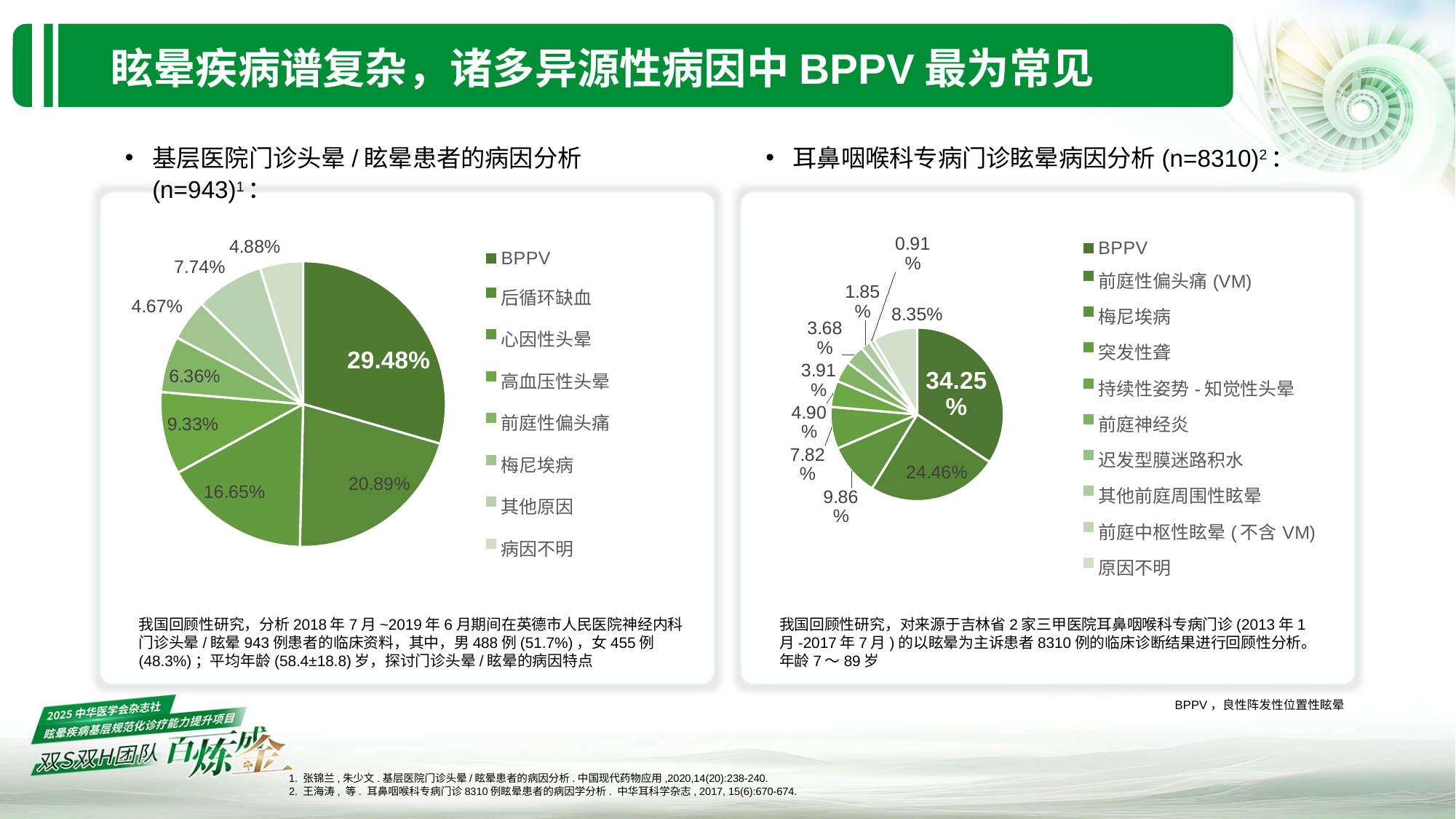

眩晕疾病谱复杂，诸多异源性病因中BPPV最为常见
基层医院门诊头晕/眩晕患者的病因分析(n=943)1：

耳鼻咽喉科专病门诊眩晕病因分析(n=8310)2：

我国回顾性研究，对来源于吉林省2家三甲医院耳鼻咽喉科专病门诊(2013年1月-2017年7月)的以眩晕为主诉患者8310例的临床诊断结果进行回顾性分析。年龄7～89岁

### Chart

| Category | 比例 |
|---|---|
| BPPV | 0.2948 |
| 后循环缺血 | 0.2089 |
| 心因性头晕 | 0.1665 |
| 高血压性头晕 | 0.0933 |
| 前庭性偏头痛 | 0.0636 |
| 梅尼埃病 | 0.0467 |
| 其他原因 | 0.0774 |
| 病因不明 | 0.0488 |

### Chart

| Category | 比例 |
|---|---|
| BPPV | 0.3425 |
| 前庭性偏头痛(VM) | 0.2446 |
| 梅尼埃病 | 0.0986 |
| 突发性聋 | 0.0782 |
| 持续性姿势-知觉性头晕 | 0.049 |
| 前庭神经炎 | 0.0391 |
| 迟发型膜迷路积水 | 0.0368 |
| 其他前庭周围性眩晕 | 0.0185 |
| 前庭中枢性眩晕(不含VM) | 0.0091 |
| 原因不明 | 0.0835 |
我国回顾性研究，分析2018年7月~2019年6月期间在英德市人民医院神经内科门诊头晕/眩晕943例患者的临床资料，其中，男488例(51.7%)，女455例(48.3%)；平均年龄(58.4±18.8)岁，探讨门诊头晕/眩晕的病因特点
BPPV，良性阵发性位置性眩晕
1. 张锦兰,朱少文.基层医院门诊头晕/眩晕患者的病因分析.中国现代药物应用,2020,14(20):238-240.
2. 王海涛, 等. 耳鼻咽喉科专病门诊8310例眩晕患者的病因学分析. 中华耳科学杂志, 2017, 15(6):670‑674.